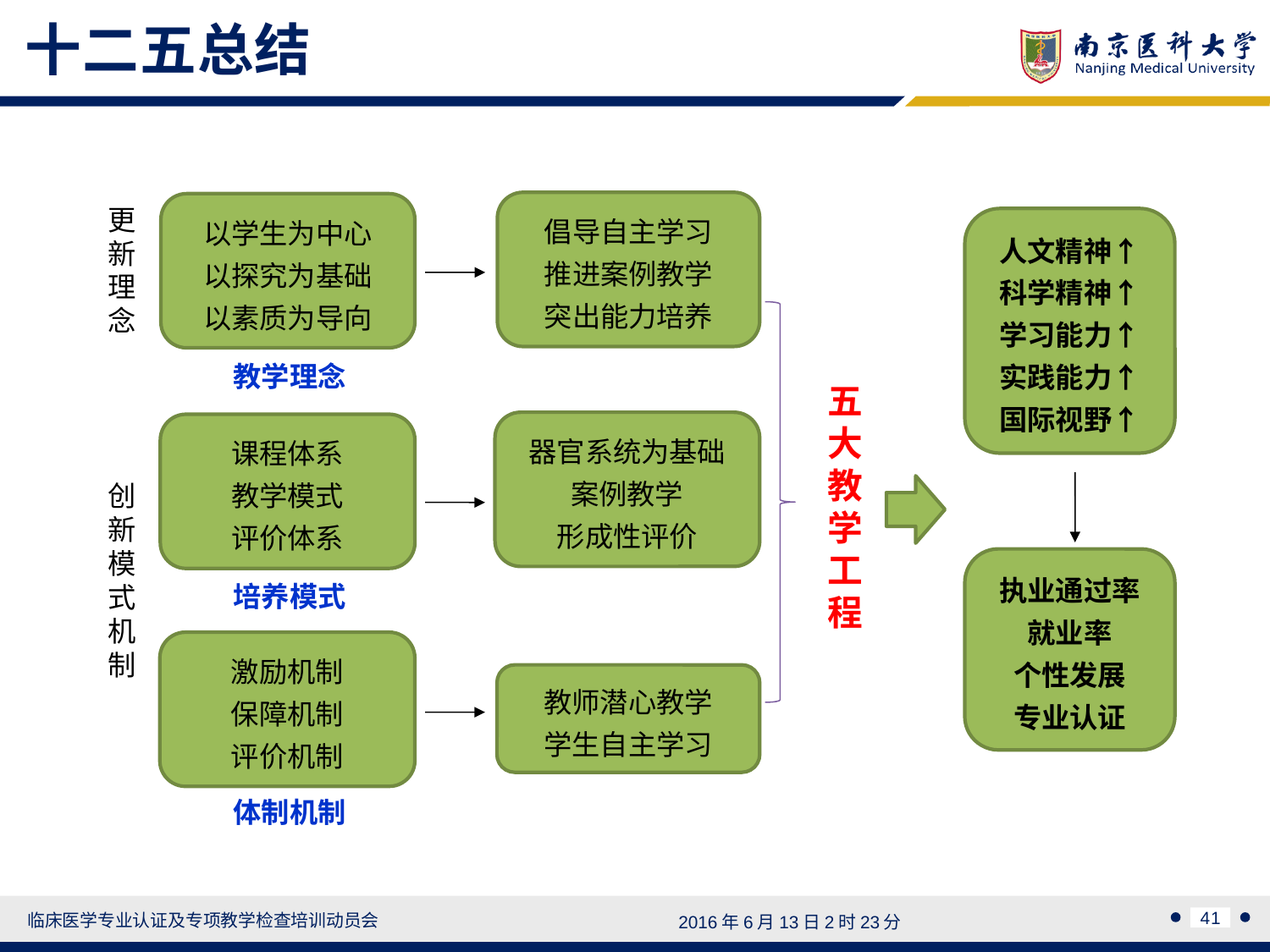

十二五总结
倡导自主学习
推进案例教学
突出能力培养
以学生为中心
以探究为基础
以素质为导向
更新理念
人文精神↑
科学精神↑
学习能力↑
实践能力↑
国际视野↑

教学理念
五大教学工程
器官系统为基础
案例教学
形成性评价
课程体系
教学模式
评价体系
创新模式机制

执业通过率
就业率
个性发展
专业认证
培养模式
激励机制
保障机制
评价机制
教师潜心教学
学生自主学习

体制机制